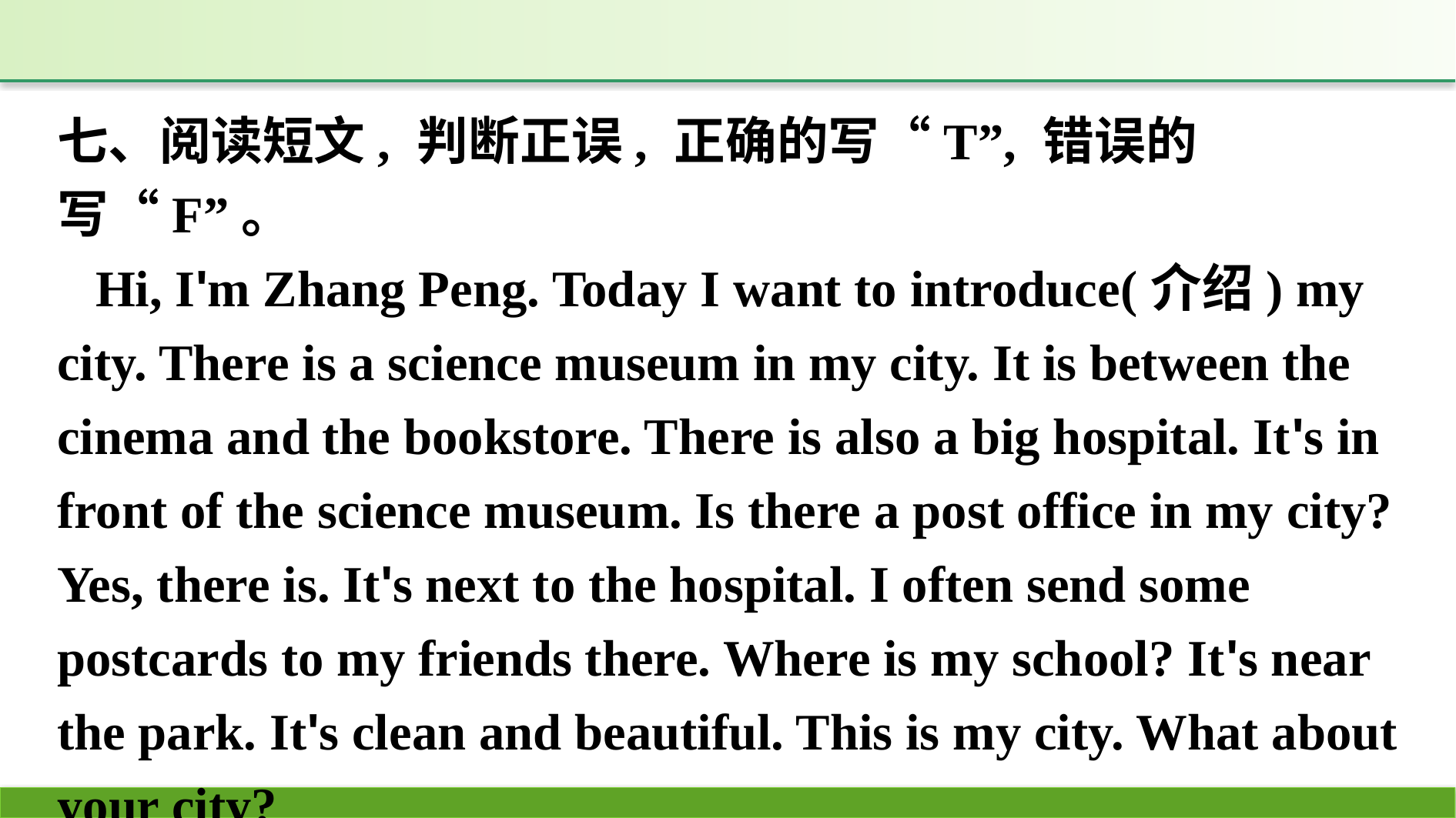

七、阅读短文, 判断正误, 正确的写“T”, 错误的写“F”。
Hi, I'm Zhang Peng. Today I want to introduce(介绍) my city. There is a science museum in my city. It is between the cinema and the bookstore. There is also a big hospital. It's in front of the science museum. Is there a post office in my city? Yes, there is. It's next to the hospital. I often send some postcards to my friends there. Where is my school? It's near the park. It's clean and beautiful. This is my city. What about your city?